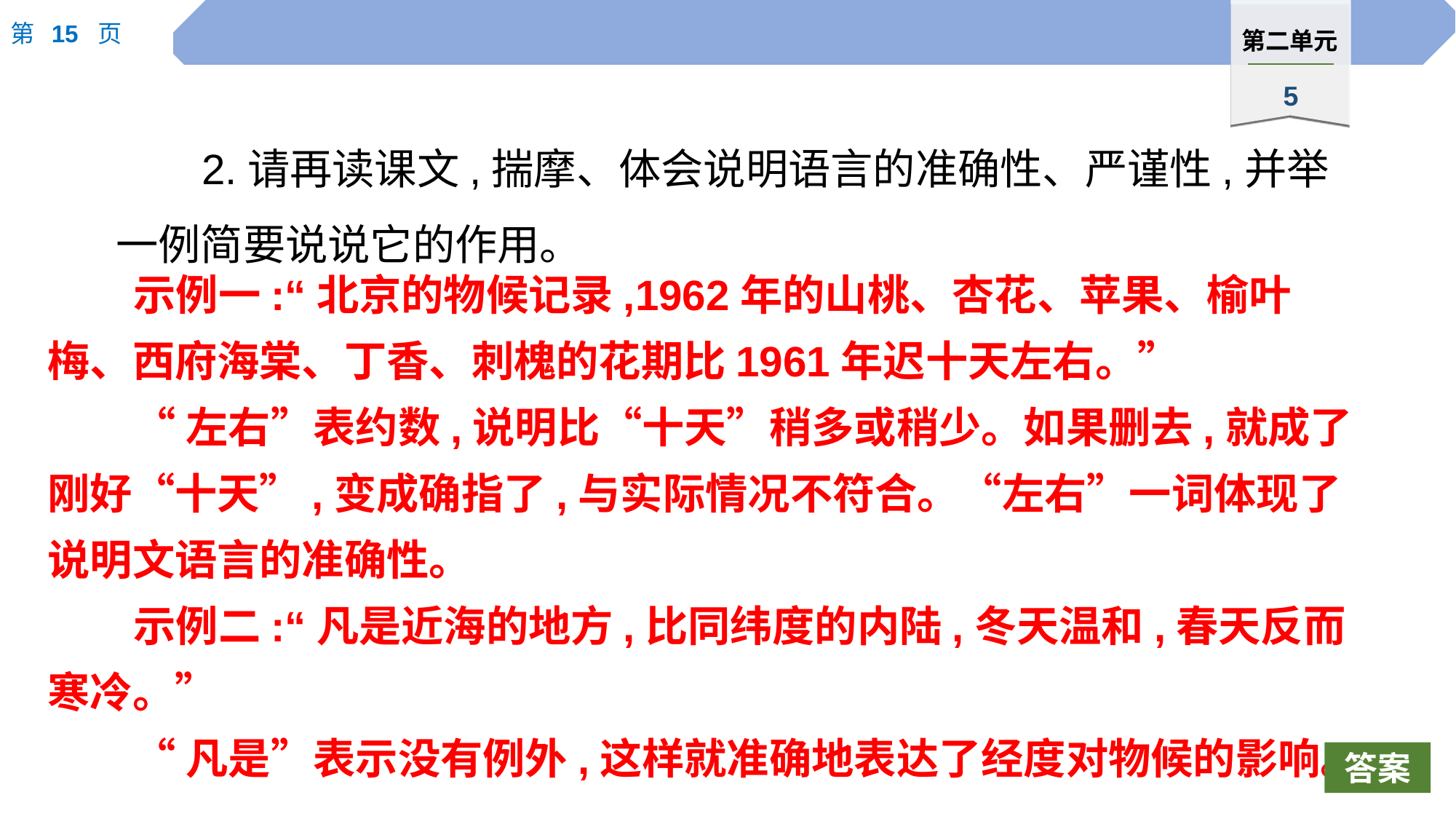

2.请再读课文,揣摩、体会说明语言的准确性、严谨性,并举一例简要说说它的作用。
示例一:“北京的物候记录,1962年的山桃、杏花、苹果、榆叶梅、西府海棠、丁香、刺槐的花期比1961年迟十天左右。”
“左右”表约数,说明比“十天”稍多或稍少。如果删去,就成了刚好“十天”,变成确指了,与实际情况不符合。“左右”一词体现了说明文语言的准确性。
示例二:“凡是近海的地方,比同纬度的内陆,冬天温和,春天反而寒冷。”
“凡是”表示没有例外,这样就准确地表达了经度对物候的影响。

答案